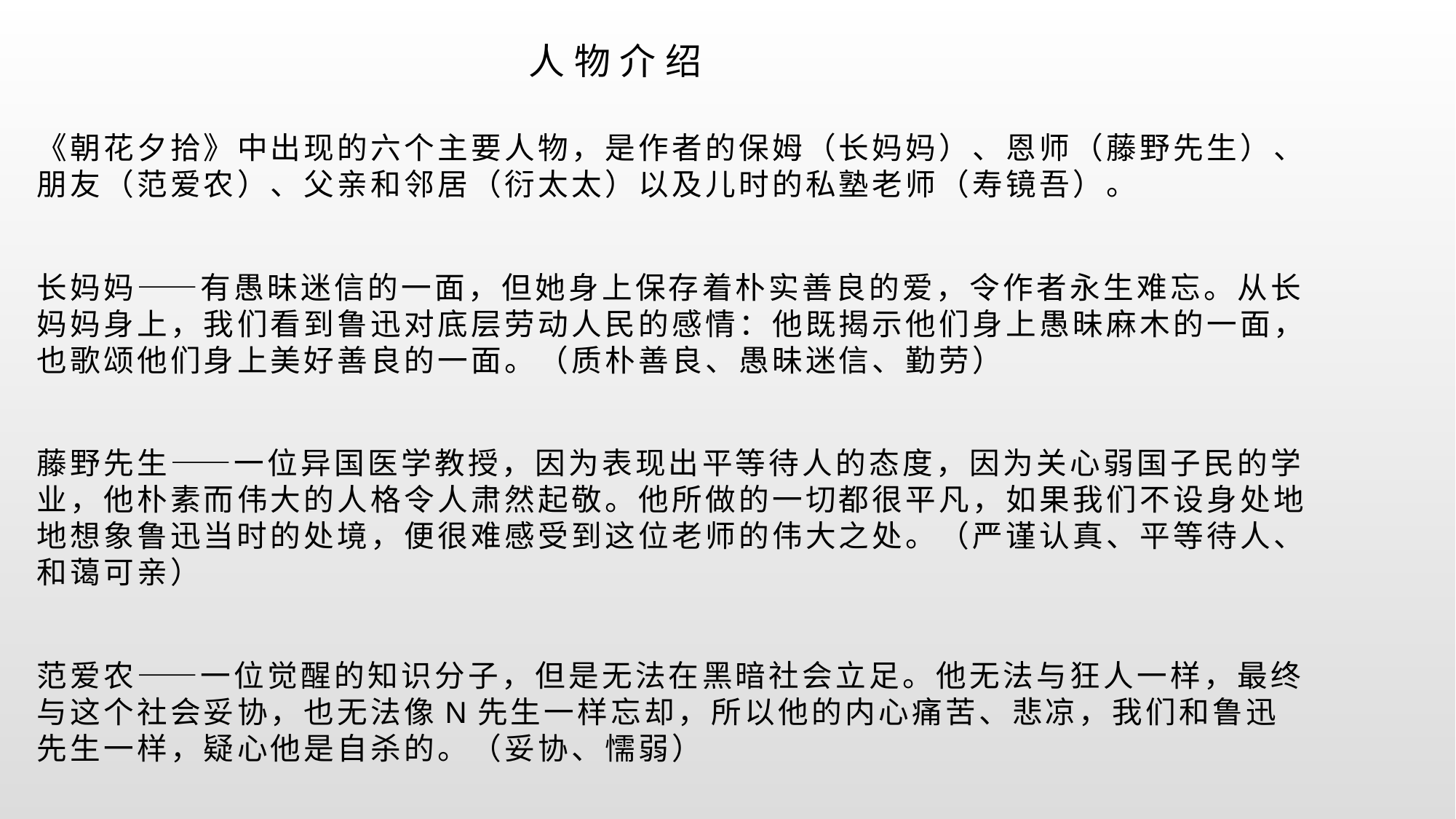

# 人物介绍
《朝花夕拾》中出现的六个主要人物，是作者的保姆（长妈妈）、恩师（藤野先生）、朋友（范爱农）、父亲和邻居（衍太太）以及儿时的私塾老师（寿镜吾）。

长妈妈——有愚昧迷信的一面，但她身上保存着朴实善良的爱，令作者永生难忘。从长妈妈身上，我们看到鲁迅对底层劳动人民的感情：他既揭示他们身上愚昧麻木的一面，也歌颂他们身上美好善良的一面。（质朴善良、愚昧迷信、勤劳）

藤野先生——一位异国医学教授，因为表现出平等待人的态度，因为关心弱国子民的学业，他朴素而伟大的人格令人肃然起敬。他所做的一切都很平凡，如果我们不设身处地地想象鲁迅当时的处境，便很难感受到这位老师的伟大之处。（严谨认真、平等待人、和蔼可亲）

范爱农——一位觉醒的知识分子，但是无法在黑暗社会立足。他无法与狂人一样，最终与这个社会妥协，也无法像N先生一样忘却，所以他的内心痛苦、悲凉，我们和鲁迅先生一样，疑心他是自杀的。（妥协、懦弱）